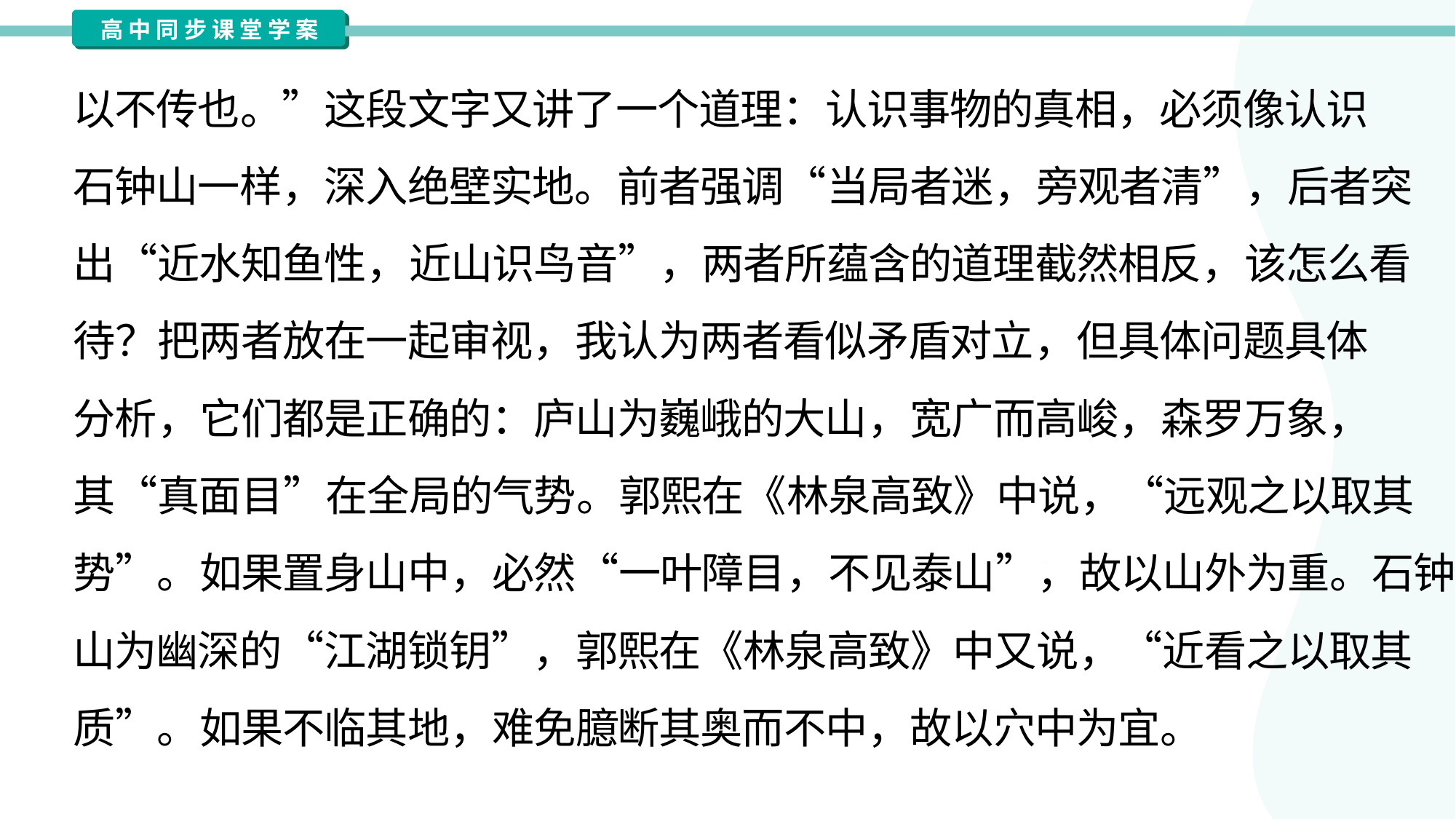

以不传也。”这段文字又讲了一个道理：认识事物的真相，必须像认识
石钟山一样，深入绝壁实地。前者强调“当局者迷，旁观者清”，后者突
出“近水知鱼性，近山识鸟音”，两者所蕴含的道理截然相反，该怎么看
待？把两者放在一起审视，我认为两者看似矛盾对立，但具体问题具体
分析，它们都是正确的：庐山为巍峨的大山，宽广而高峻，森罗万象，
其“真面目”在全局的气势。郭熙在《林泉高致》中说，“远观之以取其
势”。如果置身山中，必然“一叶障目，不见泰山”，故以山外为重。石钟
山为幽深的“江湖锁钥”，郭熙在《林泉高致》中又说，“近看之以取其
质”。如果不临其地，难免臆断其奥而不中，故以穴中为宜。